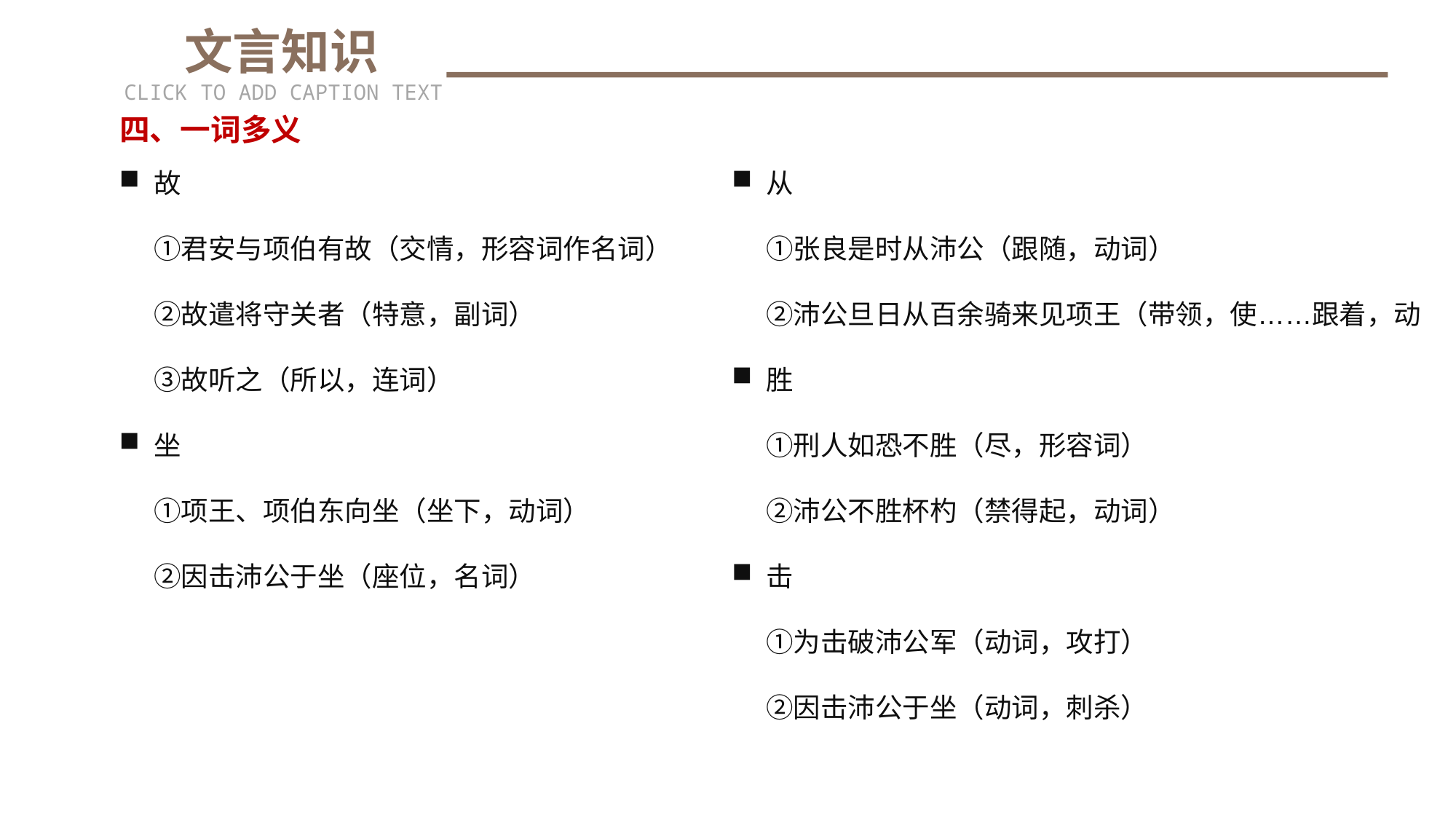

文言知识

CLICK TO ADD CAPTION TEXT
四、一词多义
故
①君安与项伯有故（交情，形容词作名词）
②故遣将守关者（特意，副词）
③故听之（所以，连词）
坐
①项王、项伯东向坐（坐下，动词）
②因击沛公于坐（座位，名词）
从
①张良是时从沛公（跟随，动词）
②沛公旦日从百余骑来见项王（带领，使……跟着，动
胜
①刑人如恐不胜（尽，形容词）
②沛公不胜杯杓（禁得起，动词）
击
①为击破沛公军（动词，攻打）
②因击沛公于坐（动词，刺杀）